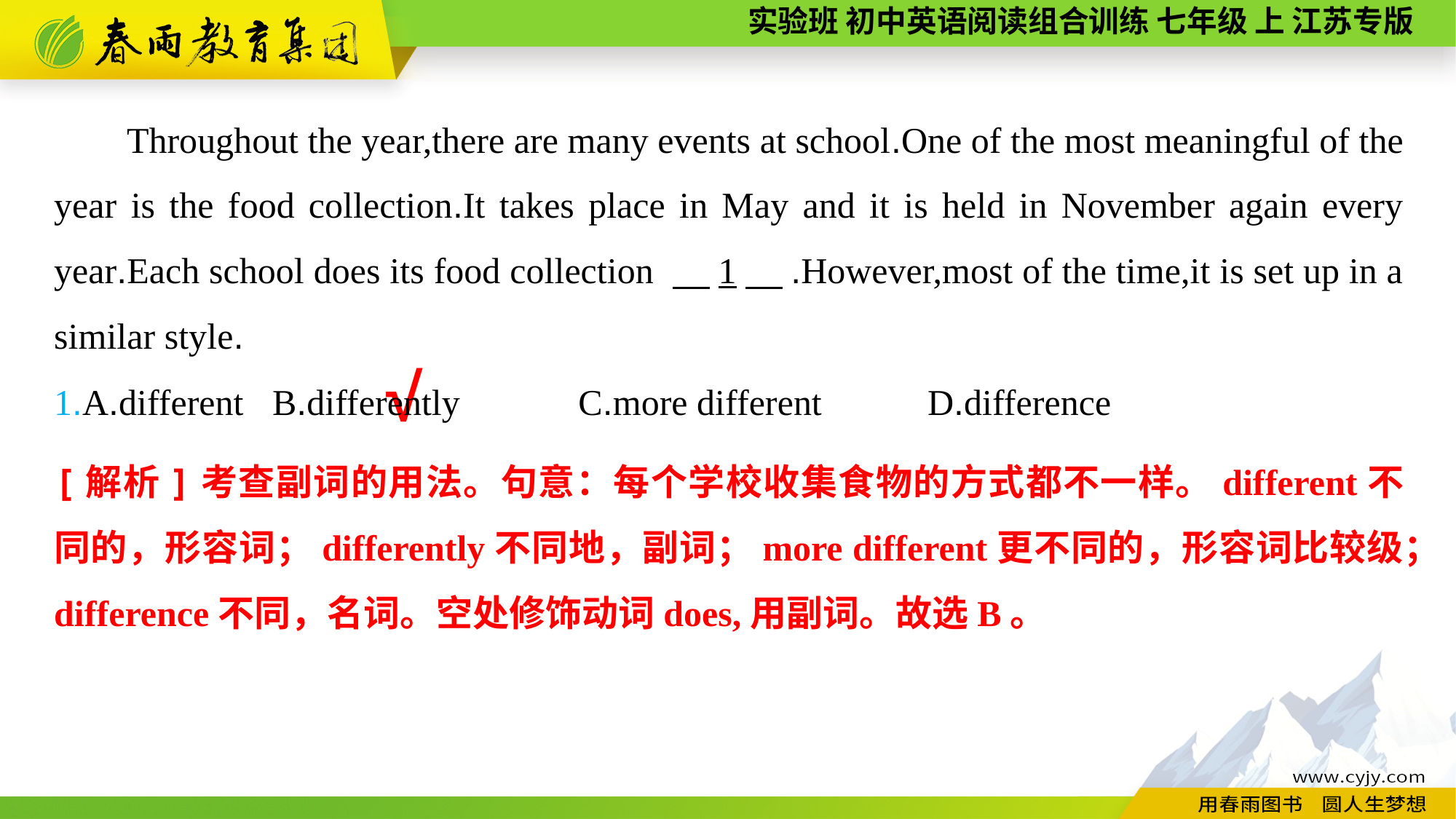

Throughout the year,there are many events at school.One of the most meaningful of the year is the food collection.It takes place in May and it is held in November again every year.Each school does its food collection 　1　.However,most of the time,it is set up in a similar style.
1.A.different	B.differently             C.more different	D.difference
√
[解析]考查副词的用法。句意：每个学校收集食物的方式都不一样。different不同的，形容词；differently不同地，副词；more different更不同的，形容词比较级；difference不同，名词。空处修饰动词does,用副词。故选B。